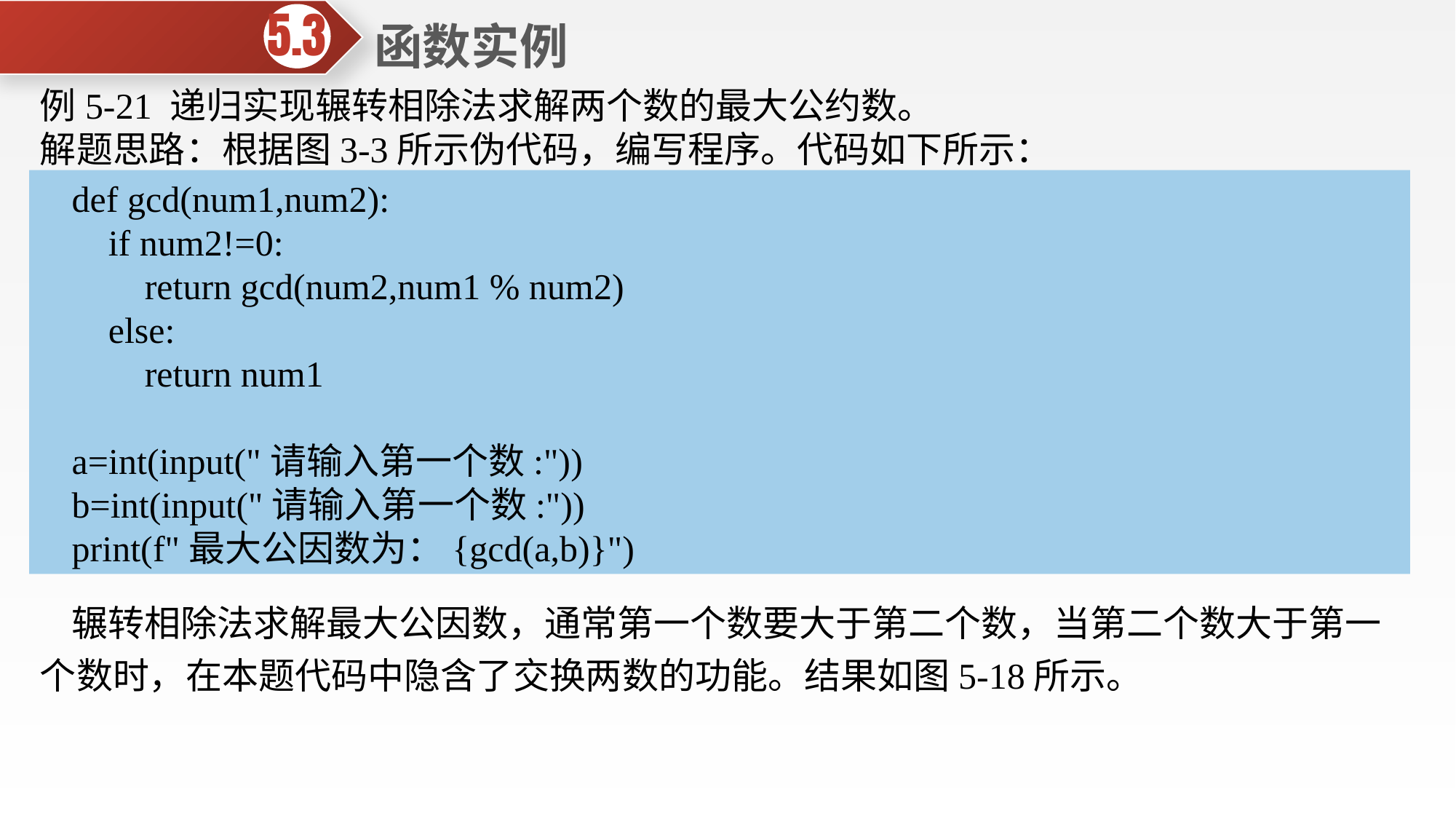

函数实例

5.3

例5-21 递归实现辗转相除法求解两个数的最大公约数。
解题思路：根据图3-3所示伪代码，编写程序。代码如下所示：

def gcd(num1,num2):
    if num2!=0:
        return gcd(num2,num1 % num2)
    else:
        return num1

a=int(input("请输入第一个数:"))
b=int(input("请输入第一个数:"))
print(f"最大公因数为：{gcd(a,b)}")
辗转相除法求解最大公因数，通常第一个数要大于第二个数，当第二个数大于第一个数时，在本题代码中隐含了交换两数的功能。结果如图5-18所示。